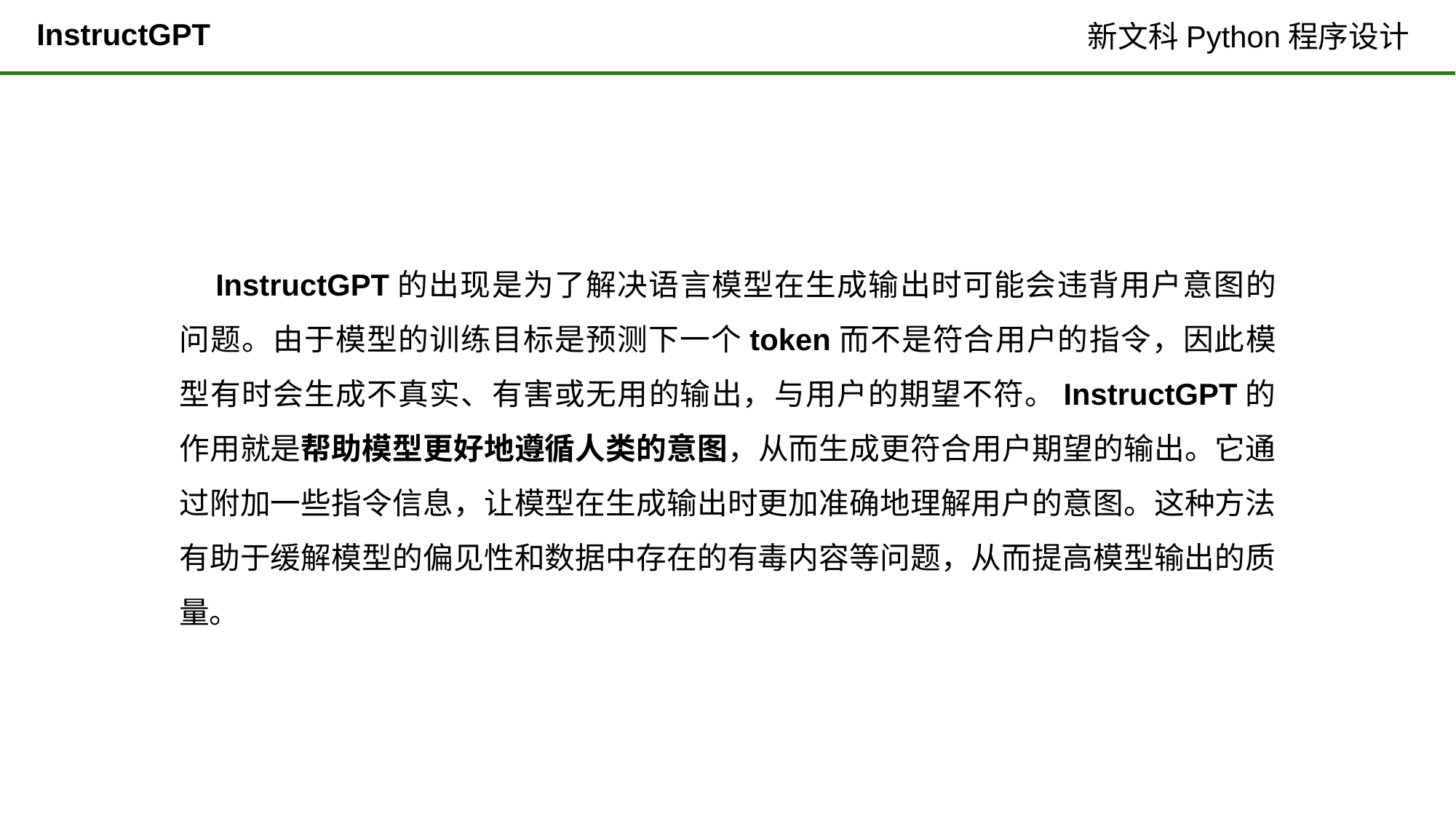

# InstructGPT
InstructGPT的出现是为了解决语言模型在生成输出时可能会违背用户意图的问题。由于模型的训练目标是预测下一个token而不是符合用户的指令，因此模型有时会生成不真实、有害或无用的输出，与用户的期望不符。InstructGPT的作用就是帮助模型更好地遵循人类的意图，从而生成更符合用户期望的输出。它通过附加一些指令信息，让模型在生成输出时更加准确地理解用户的意图。这种方法有助于缓解模型的偏见性和数据中存在的有毒内容等问题，从而提高模型输出的质量。